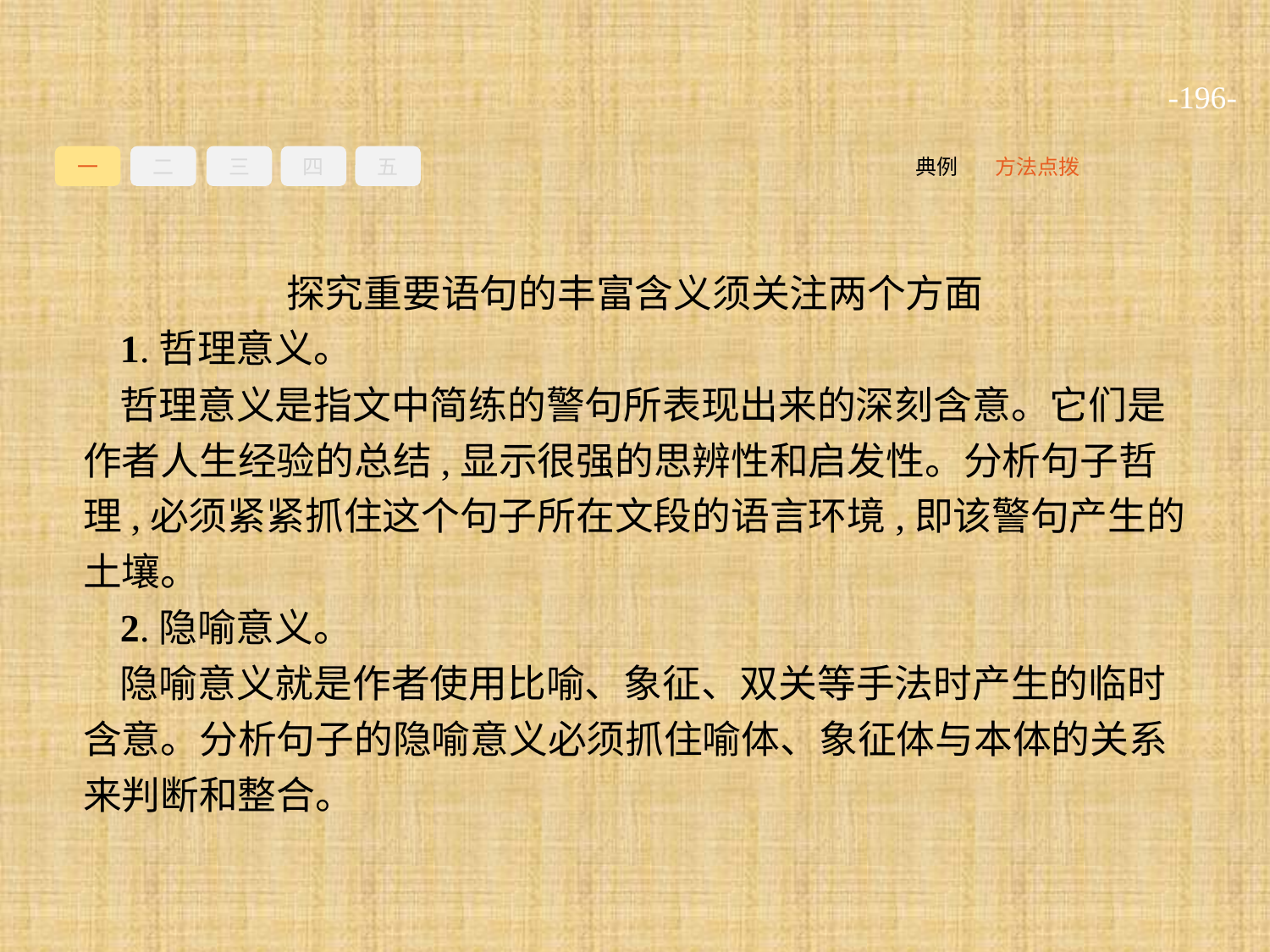

-196-
一
二
三
四
五
方法点拨
典例
探究重要语句的丰富含义须关注两个方面
1.哲理意义。
哲理意义是指文中简练的警句所表现出来的深刻含意。它们是作者人生经验的总结,显示很强的思辨性和启发性。分析句子哲理,必须紧紧抓住这个句子所在文段的语言环境,即该警句产生的土壤。
2.隐喻意义。
隐喻意义就是作者使用比喻、象征、双关等手法时产生的临时含意。分析句子的隐喻意义必须抓住喻体、象征体与本体的关系来判断和整合。